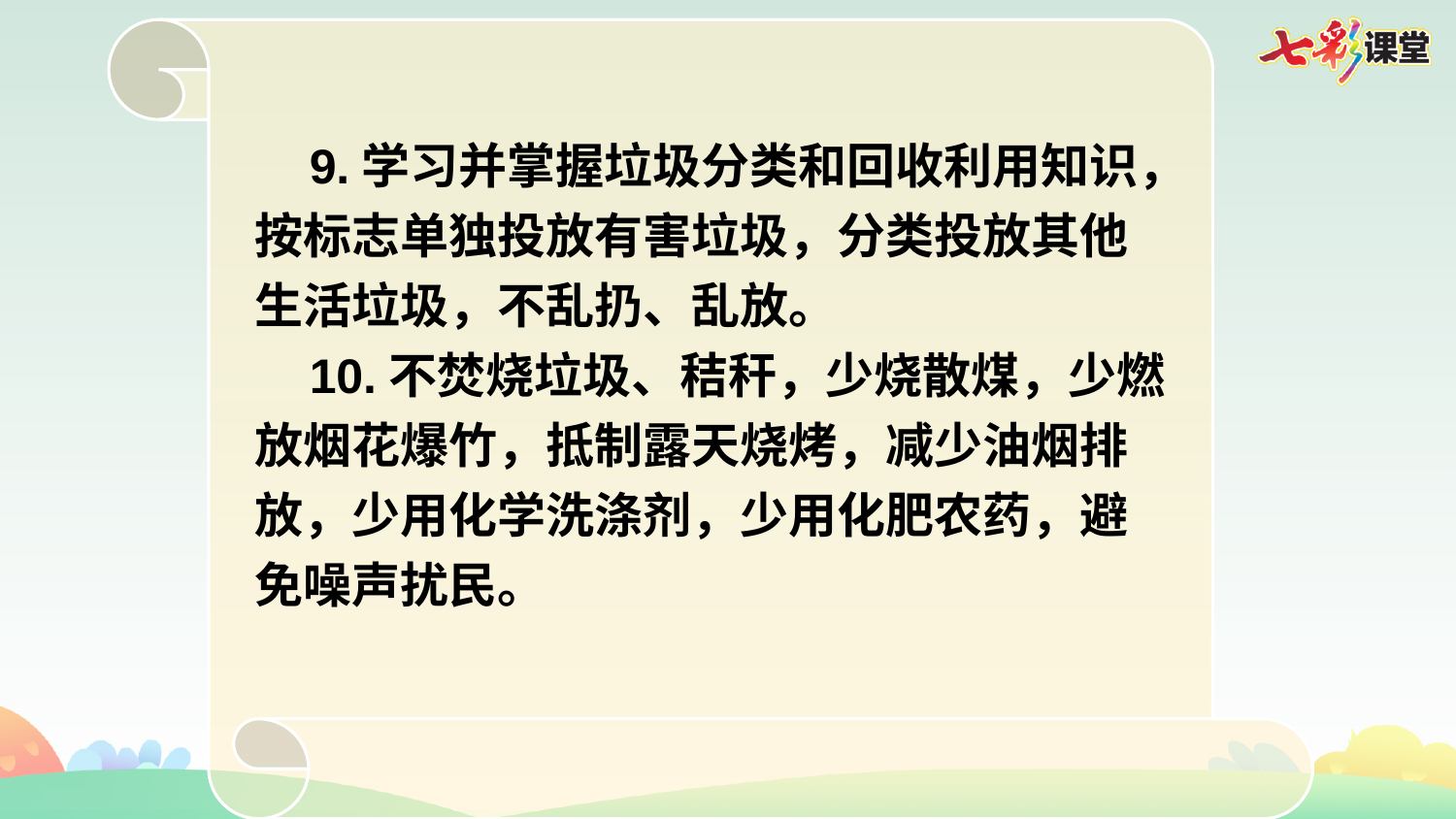

9.学习并掌握垃圾分类和回收利用知识，按标志单独投放有害垃圾，分类投放其他生活垃圾，不乱扔、乱放。
    10.不焚烧垃圾、秸秆，少烧散煤，少燃放烟花爆竹，抵制露天烧烤，减少油烟排放，少用化学洗涤剂，少用化肥农药，避免噪声扰民。